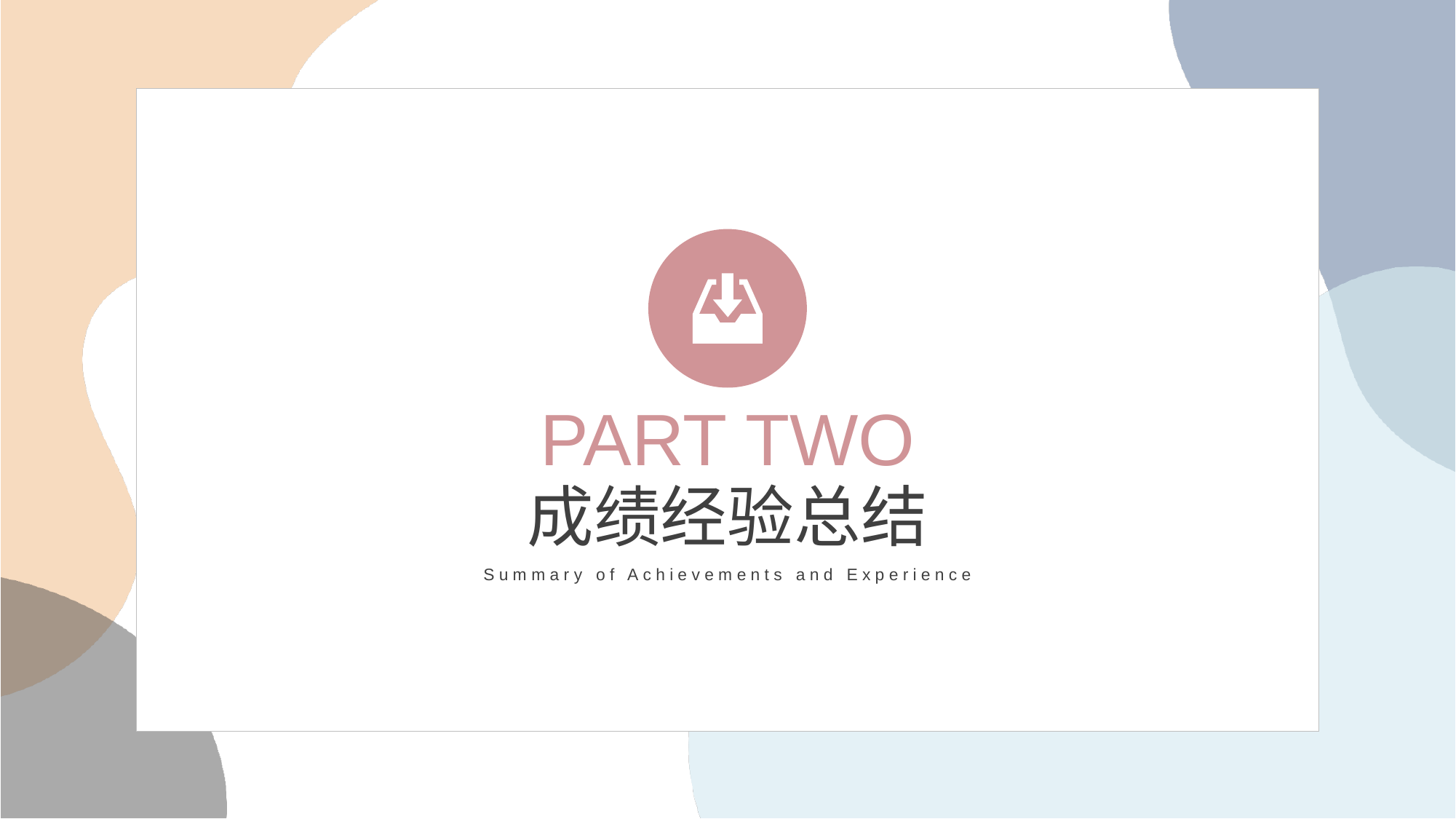

PART TWO
成绩经验总结
Summary of Achievements and Experience